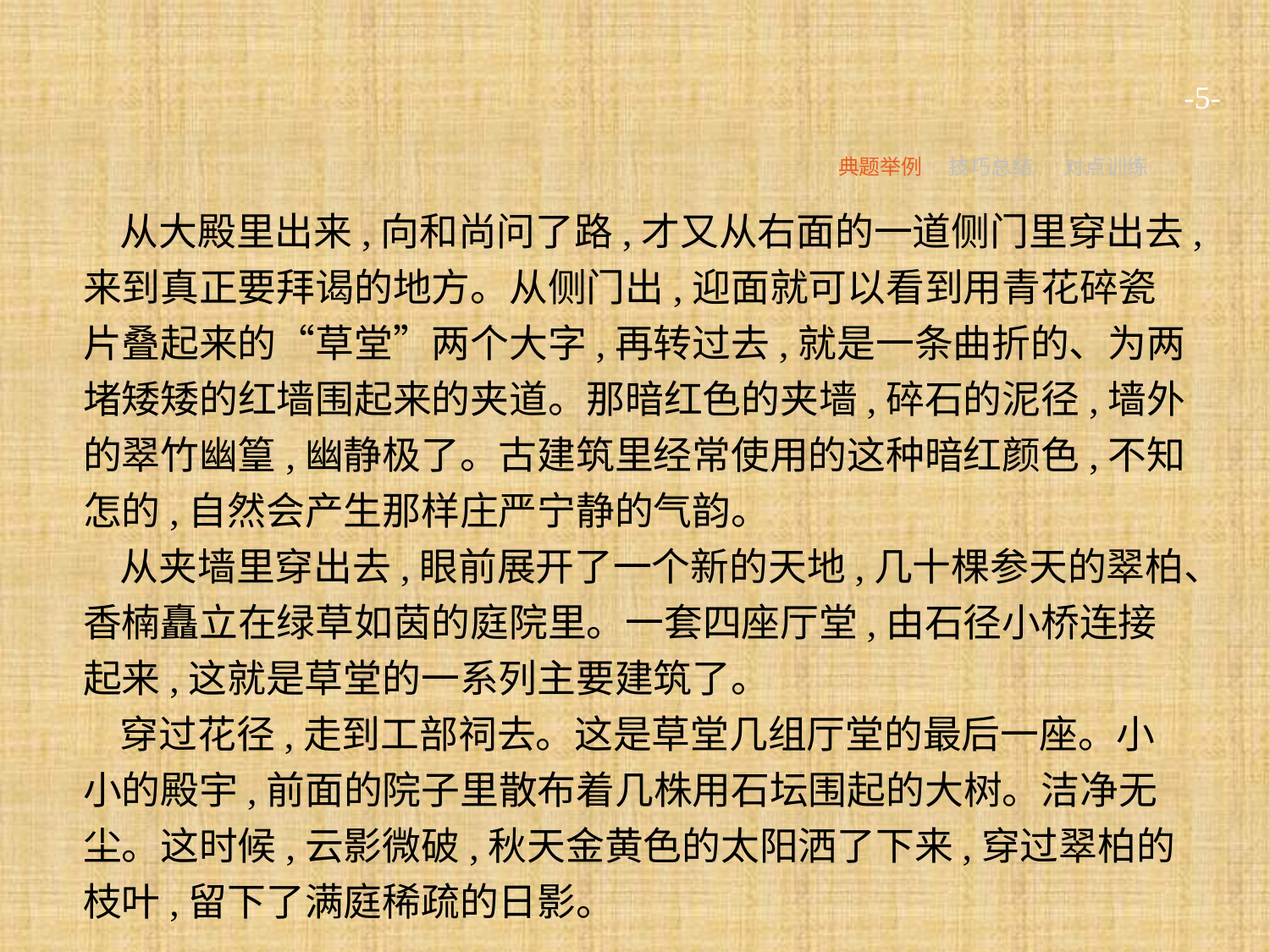

-5-
典题举例
技巧总结
对点训练
从大殿里出来,向和尚问了路,才又从右面的一道侧门里穿出去,来到真正要拜谒的地方。从侧门出,迎面就可以看到用青花碎瓷片叠起来的“草堂”两个大字,再转过去,就是一条曲折的、为两堵矮矮的红墙围起来的夹道。那暗红色的夹墙,碎石的泥径,墙外的翠竹幽篁,幽静极了。古建筑里经常使用的这种暗红颜色,不知怎的,自然会产生那样庄严宁静的气韵。
从夹墙里穿出去,眼前展开了一个新的天地,几十棵参天的翠柏、香楠矗立在绿草如茵的庭院里。一套四座厅堂,由石径小桥连接起来,这就是草堂的一系列主要建筑了。
穿过花径,走到工部祠去。这是草堂几组厅堂的最后一座。小小的殿宇,前面的院子里散布着几株用石坛围起的大树。洁净无尘。这时候,云影微破,秋天金黄色的太阳洒了下来,穿过翠柏的枝叶,留下了满庭稀疏的日影。